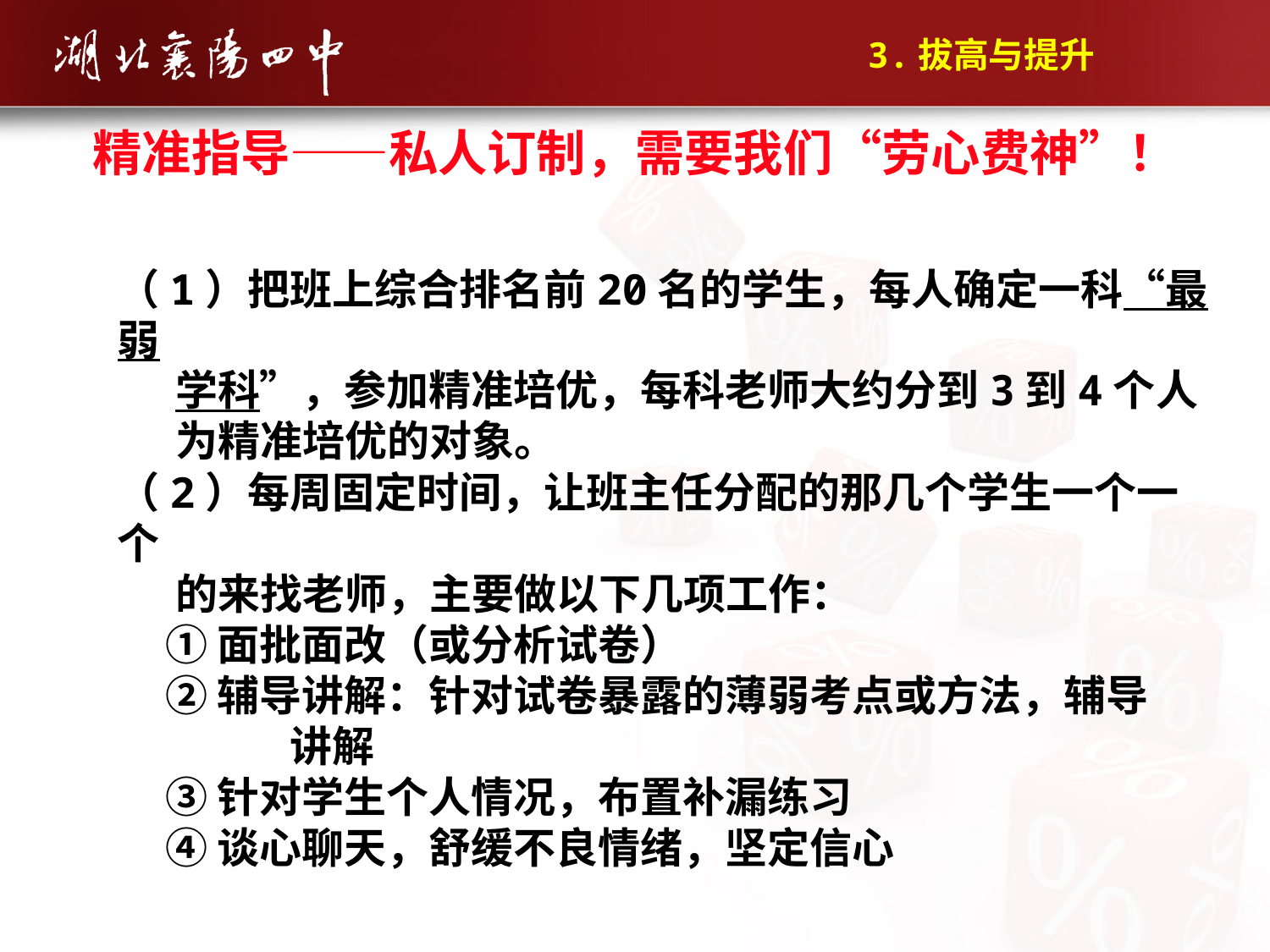

3.拔高与提升
   精准指导——私人订制，需要我们“劳心费神”！
（1）把班上综合排名前20名的学生，每人确定一科“最弱
     学科”，参加精准培优，每科老师大约分到3到4个人
     为精准培优的对象。
（2）每周固定时间，让班主任分配的那几个学生一个一个
     的来找老师，主要做以下几项工作：
     ①面批面改（或分析试卷）
     ②辅导讲解：针对试卷暴露的薄弱考点或方法，辅导
                 讲解
     ③针对学生个人情况，布置补漏练习
     ④谈心聊天，舒缓不良情绪，坚定信心